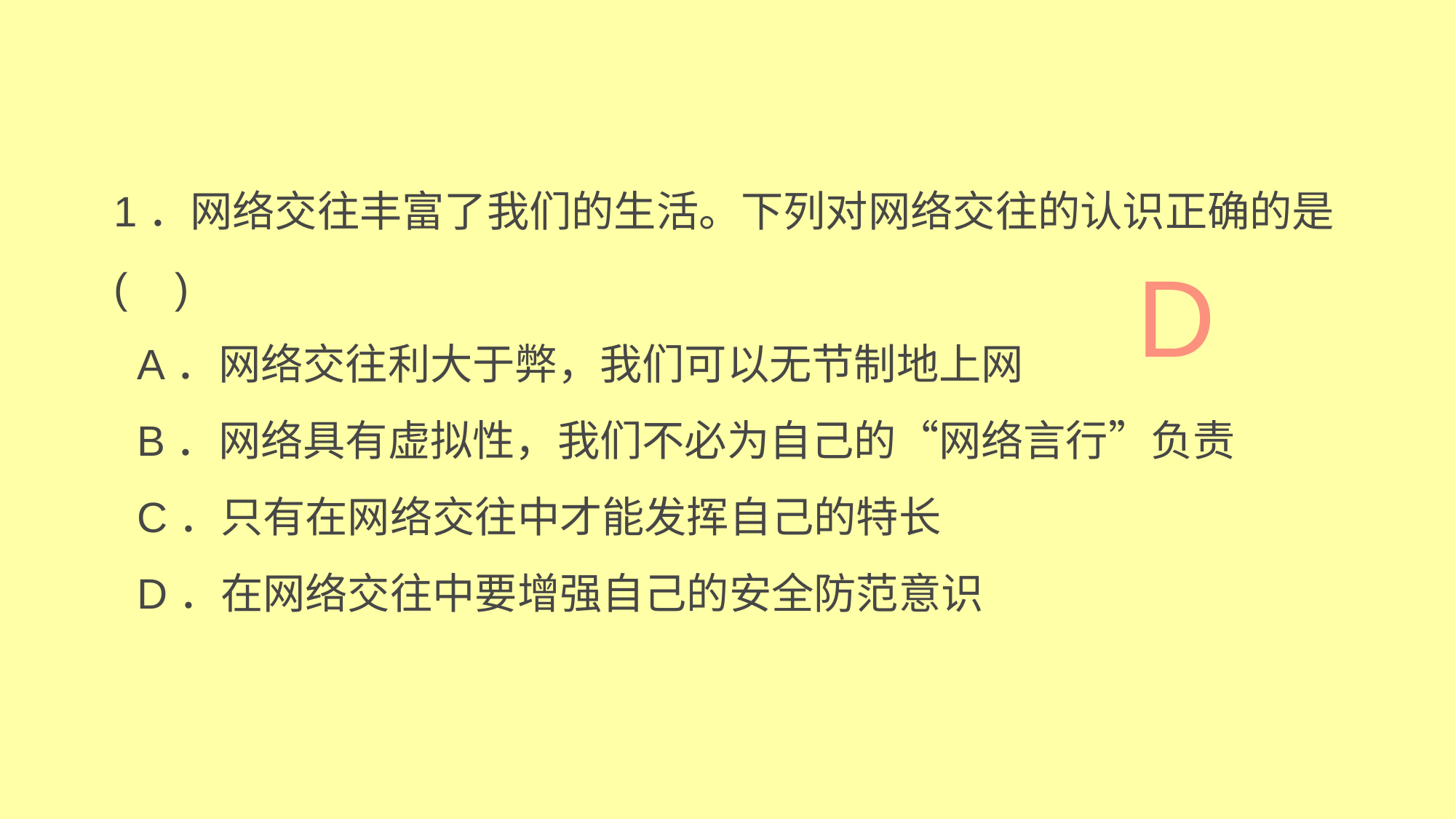

1．网络交往丰富了我们的生活。下列对网络交往的认识正确的是(    )
  A．网络交往利大于弊，我们可以无节制地上网
  B．网络具有虚拟性，我们不必为自己的“网络言行”负责
  C．只有在网络交往中才能发挥自己的特长
  D．在网络交往中要增强自己的安全防范意识
D